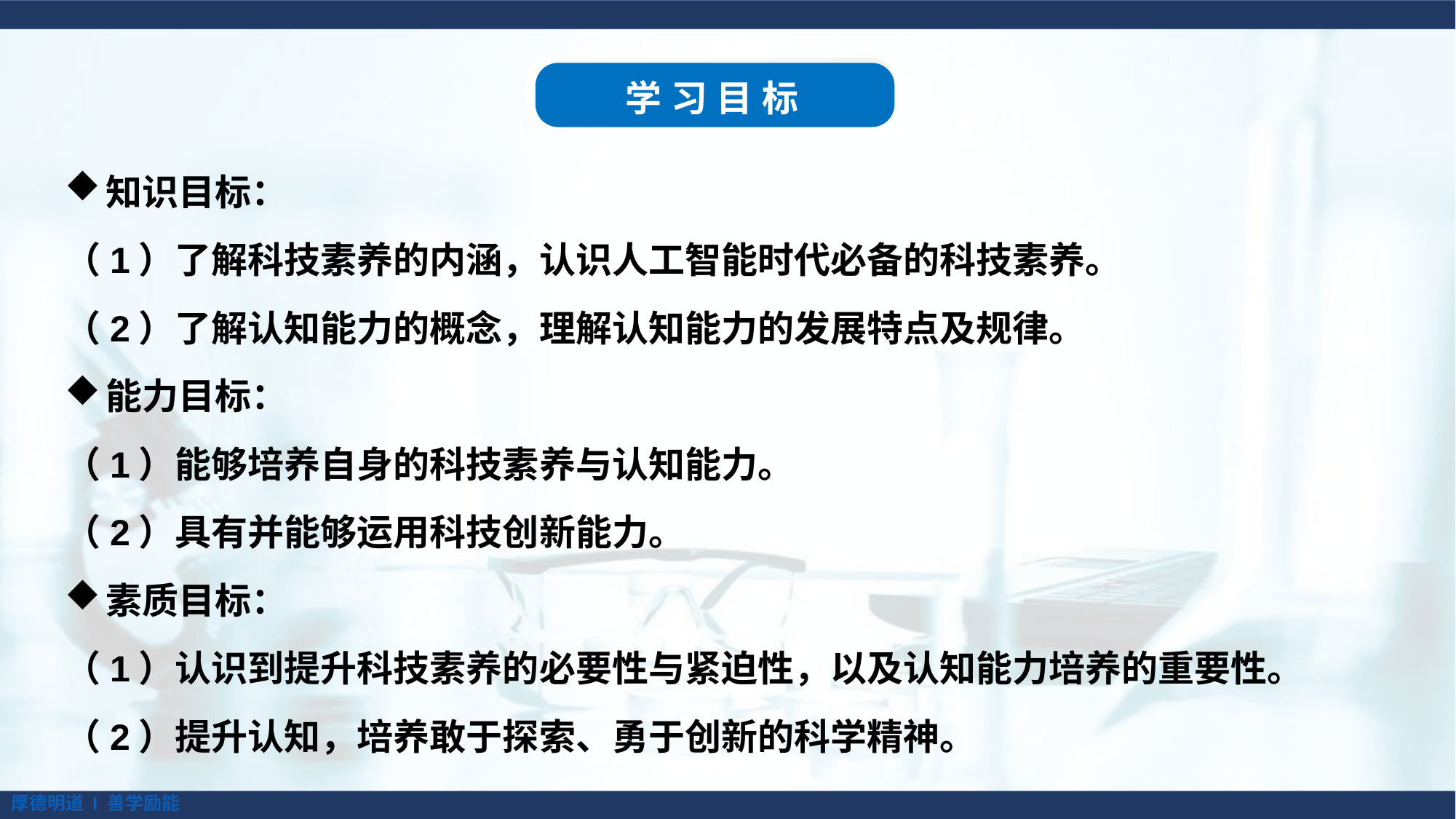

学习目标
知识目标：
（1）了解科技素养的内涵，认识人工智能时代必备的科技素养。
（2）了解认知能力的概念，理解认知能力的发展特点及规律。
能力目标：
（1）能够培养自身的科技素养与认知能力。
（2）具有并能够运用科技创新能力。
素质目标：
（1）认识到提升科技素养的必要性与紧迫性，以及认知能力培养的重要性。
（2）提升认知，培养敢于探索、勇于创新的科学精神。

厚德明道 I 善学励能